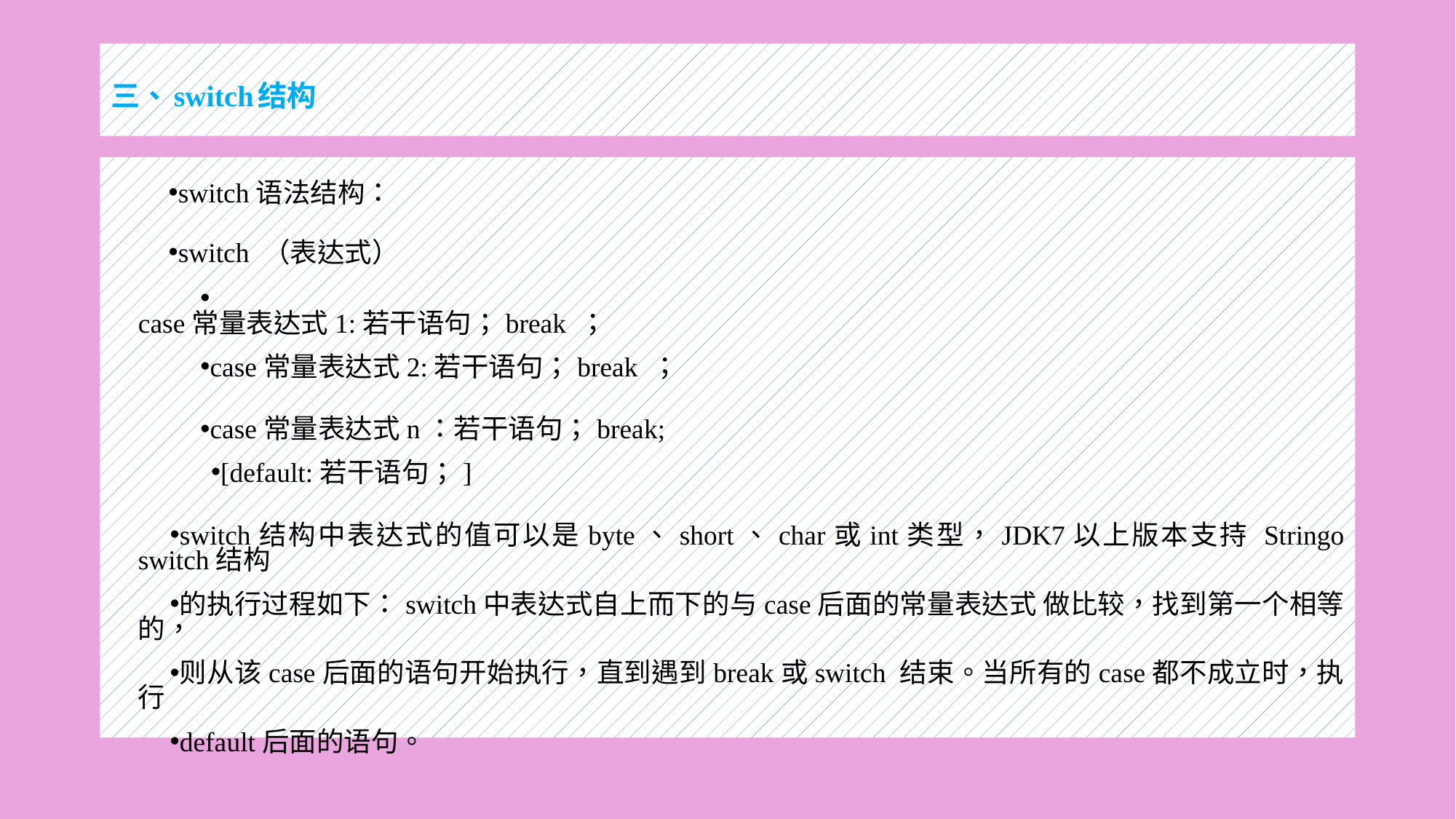

# 三、switch结构
switch语法结构：
switch （表达式）
case常量表达式1:若干语句；break ；
case常量表达式2:若干语句；break ；
case常量表达式n：若干语句；break;
[default:若干语句；]
switch结构中表达式的值可以是byte、short、char或int类型，JDK7以上版本支持 Stringo switch结构
的执行过程如下：switch中表达式自上而下的与case后面的常量表达式 做比较，找到第一个相等的，
则从该case后面的语句开始执行，直到遇到break或switch 结束。当所有的case都不成立时，执行
default后面的语句。